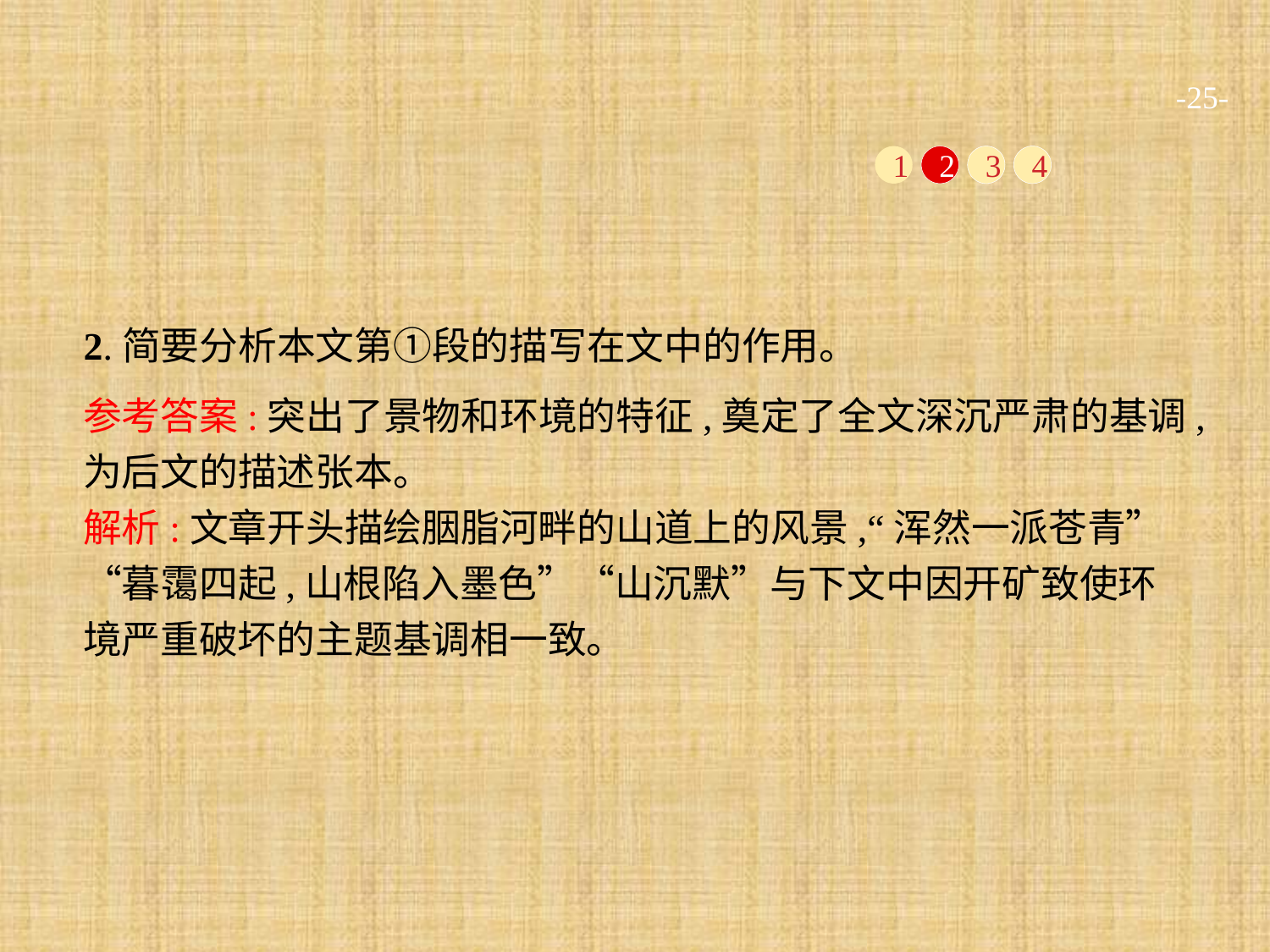

-25-
1
2
3
4
2.简要分析本文第①段的描写在文中的作用。
参考答案:突出了景物和环境的特征,奠定了全文深沉严肃的基调,为后文的描述张本。
解析:文章开头描绘胭脂河畔的山道上的风景,“浑然一派苍青”“暮霭四起,山根陷入墨色”“山沉默”与下文中因开矿致使环境严重破坏的主题基调相一致。